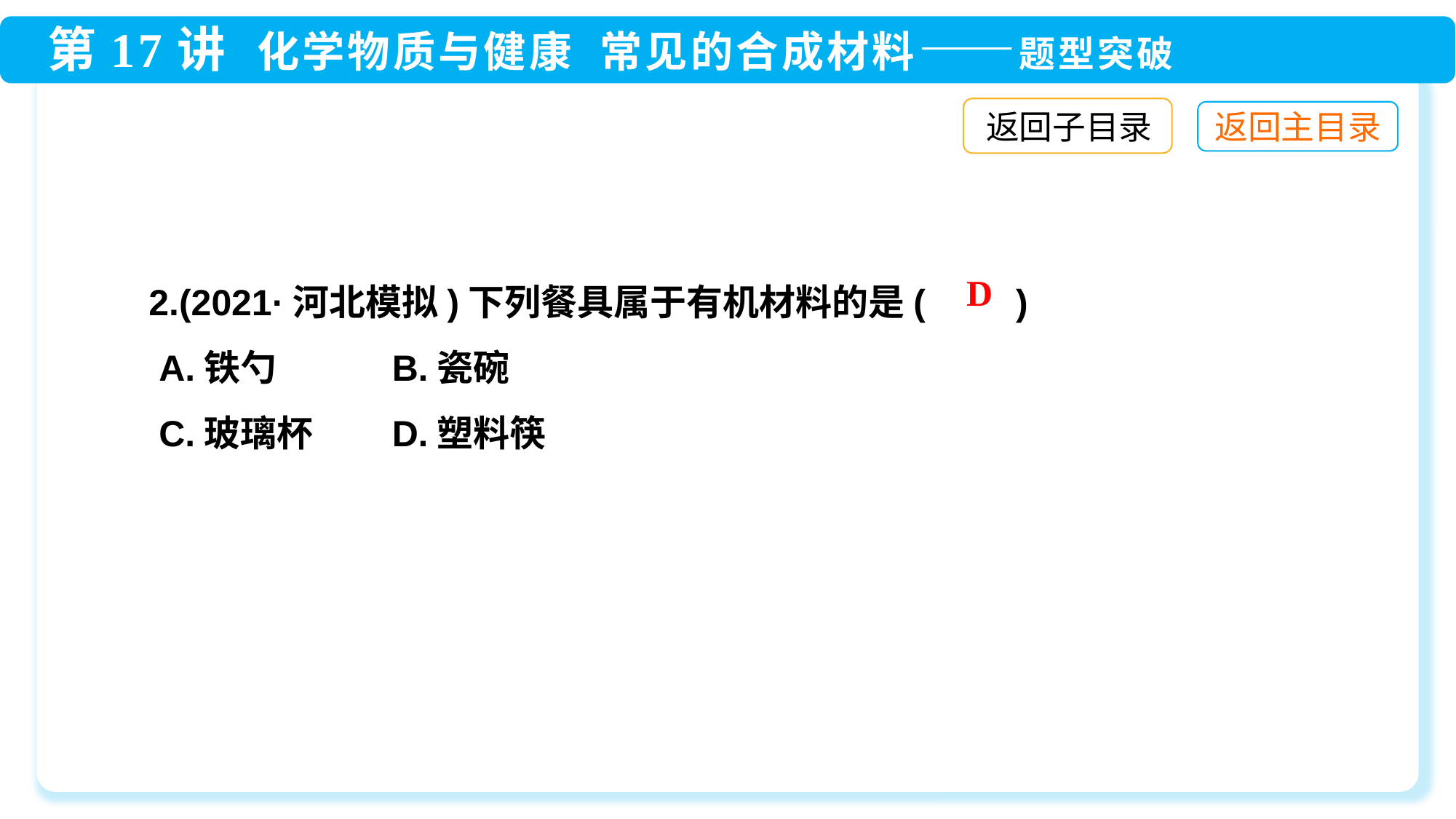

返回子目录
2.(2021·河北模拟)下列餐具属于有机材料的是(　　)
 A.铁勺	  B.瓷碗
 C.玻璃杯	  D.塑料筷
D